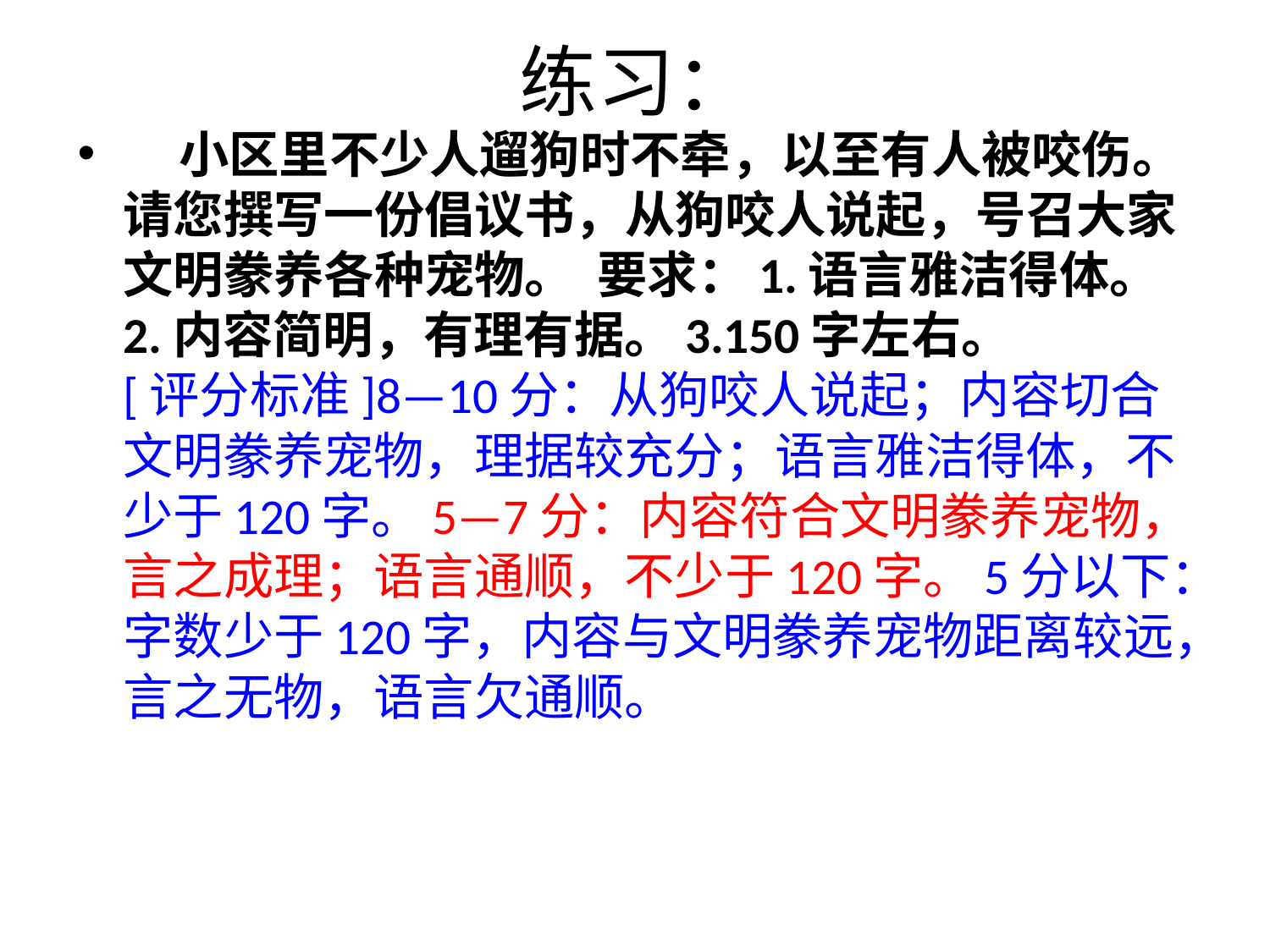

# 练习：
    小区里不少人遛狗时不牵，以至有人被咬伤。请您撰写一份倡议书，从狗咬人说起，号召大家文明豢养各种宠物。  要求：1.语言雅洁得体。2.内容简明，有理有据。3.150字左右。
[评分标准]8—10分：从狗咬人说起；内容切合文明豢养宠物，理据较充分；语言雅洁得体，不少于120字。5—7分：内容符合文明豢养宠物，言之成理；语言通顺，不少于120字。5分以下：字数少于120字，内容与文明豢养宠物距离较远，言之无物，语言欠通顺。